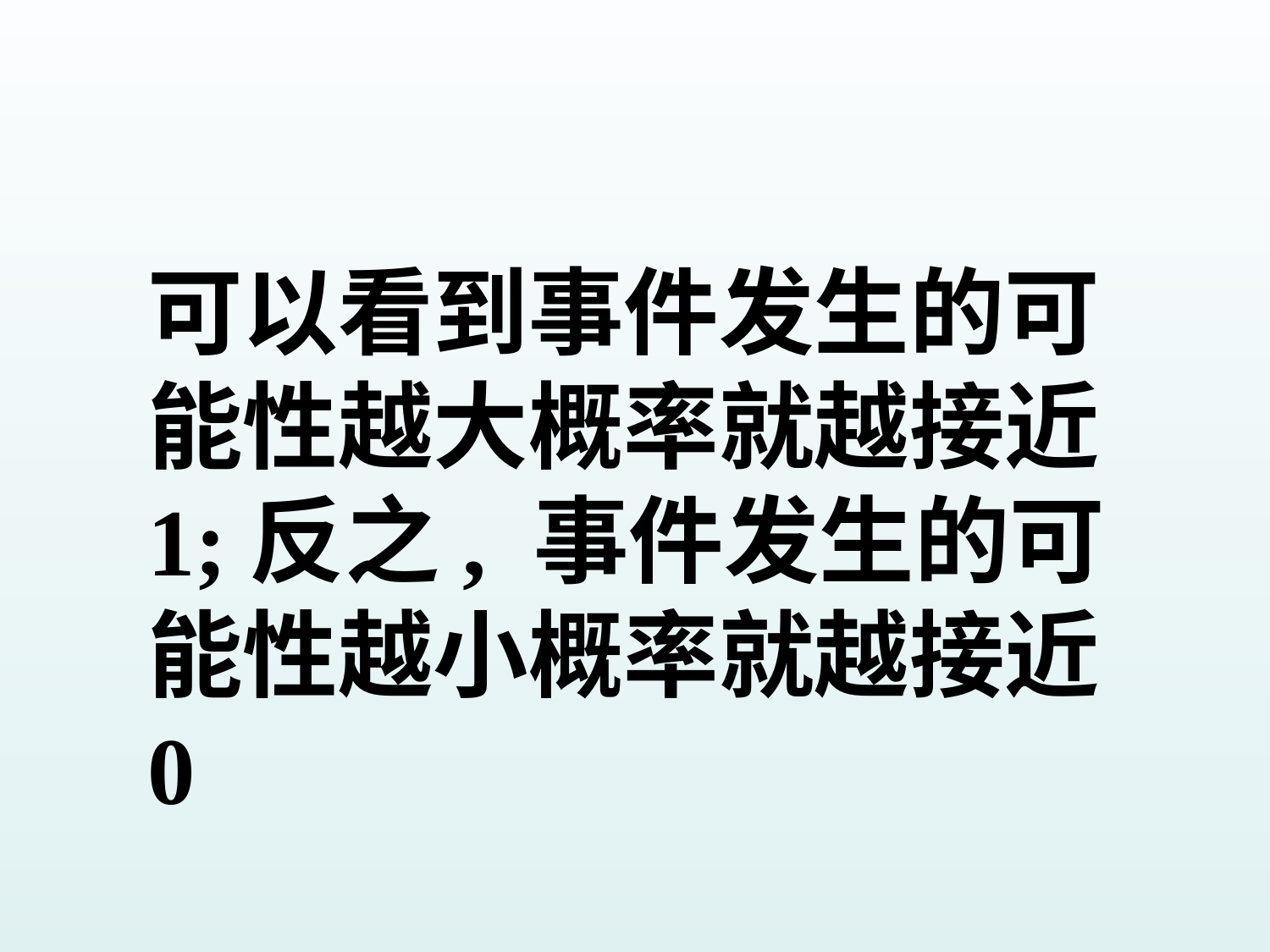

可以看到事件发生的可能性越大概率就越接近1;反之, 事件发生的可能性越小概率就越接近0